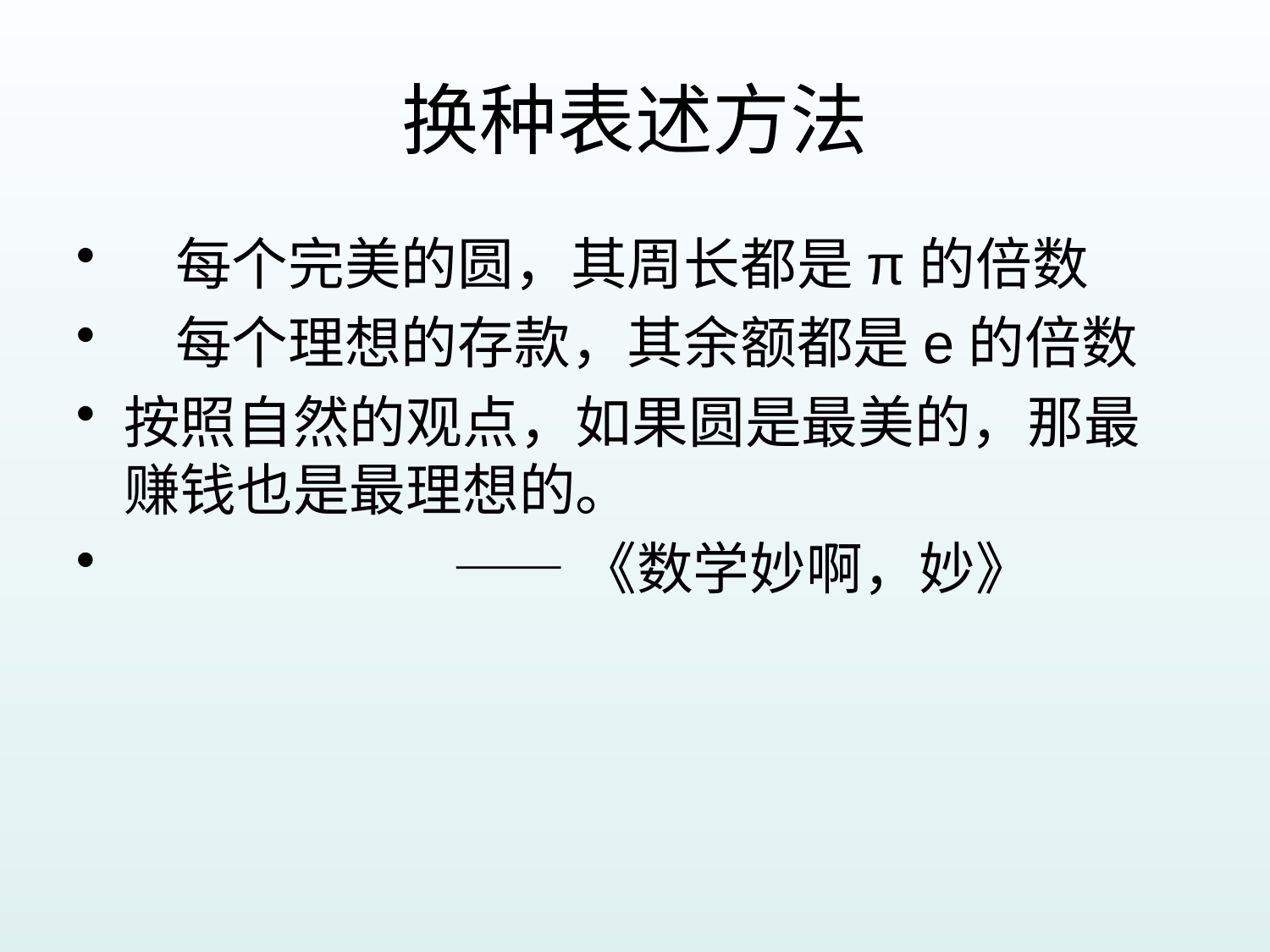

# 换种表述方法
   每个完美的圆，其周长都是π的倍数
   每个理想的存款，其余额都是e的倍数
按照自然的观点，如果圆是最美的，那最赚钱也是最理想的。
                          ——《数学妙啊，妙》